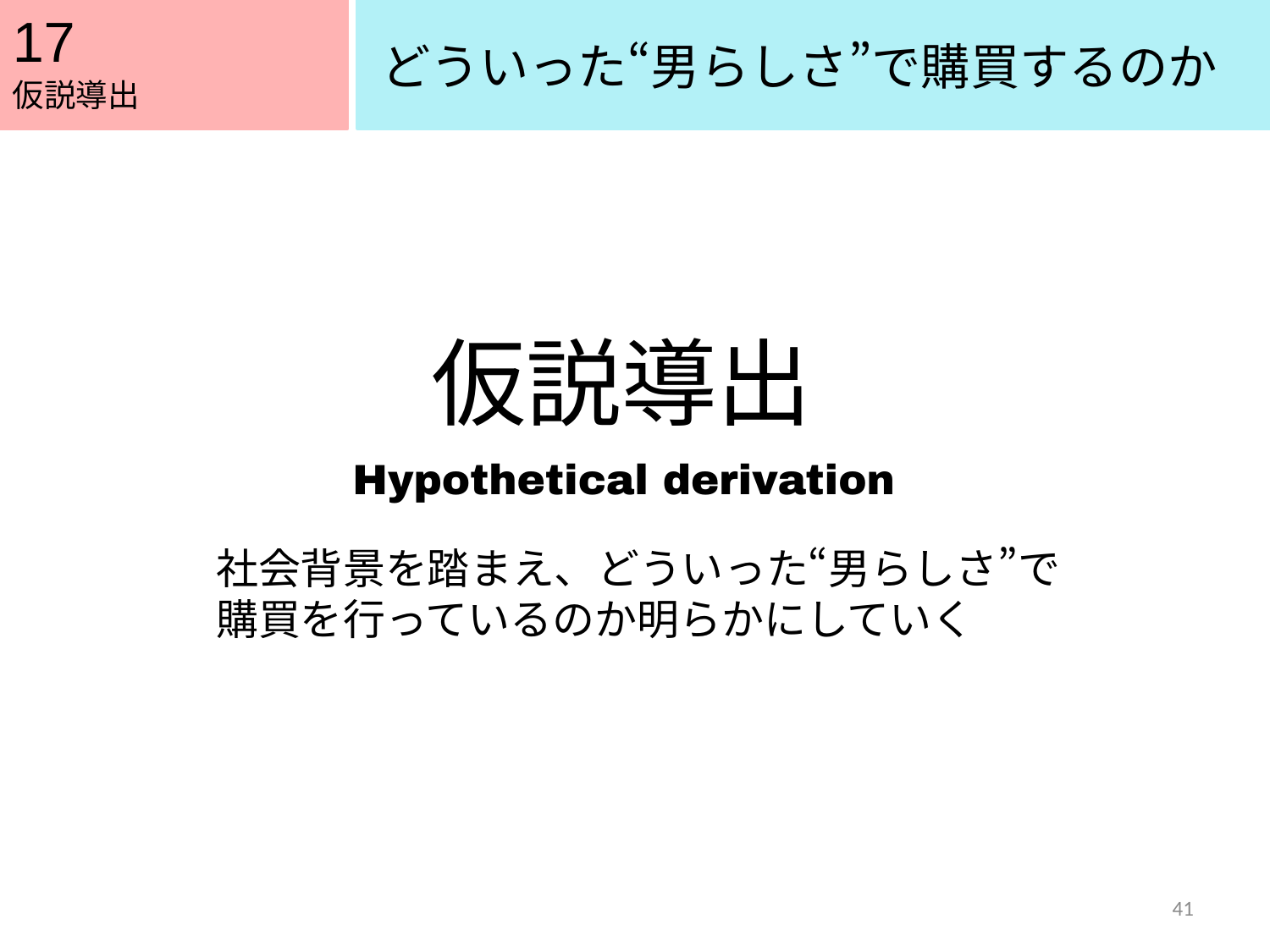

17

どういった“男らしさ”で購買するのか
仮説導出

仮説導出
Hypothetical derivation
社会背景を踏まえ、どういった“男らしさ”で
購買を行っているのか明らかにしていく
41